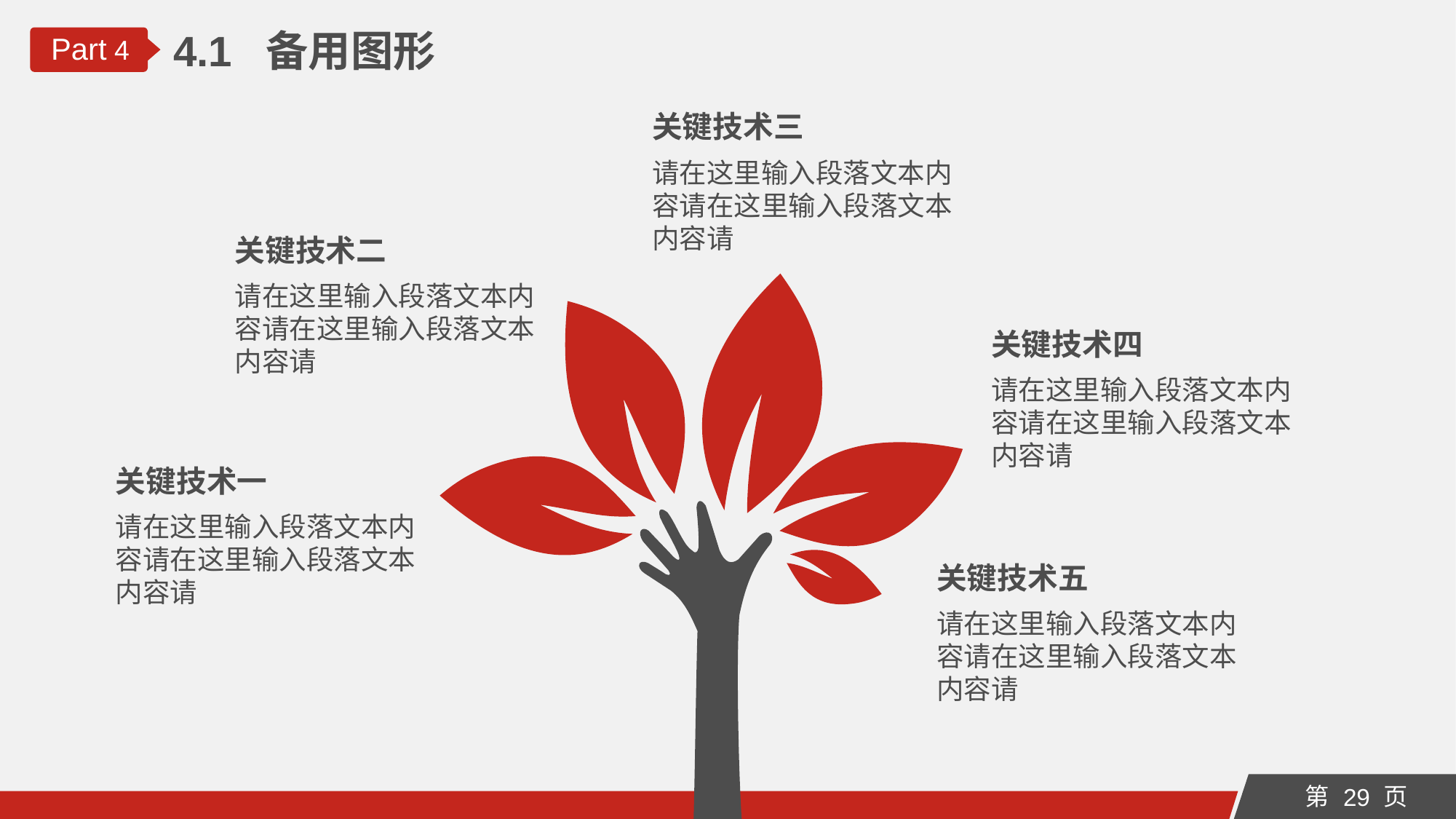

4.1  备用图形
Part 4

关键技术三
请在这里输入段落文本内容请在这里输入段落文本内容请
关键技术二
请在这里输入段落文本内容请在这里输入段落文本内容请

关键技术四
请在这里输入段落文本内容请在这里输入段落文本内容请

关键技术一

请在这里输入段落文本内容请在这里输入段落文本内容请

关键技术五
请在这里输入段落文本内容请在这里输入段落文本内容请